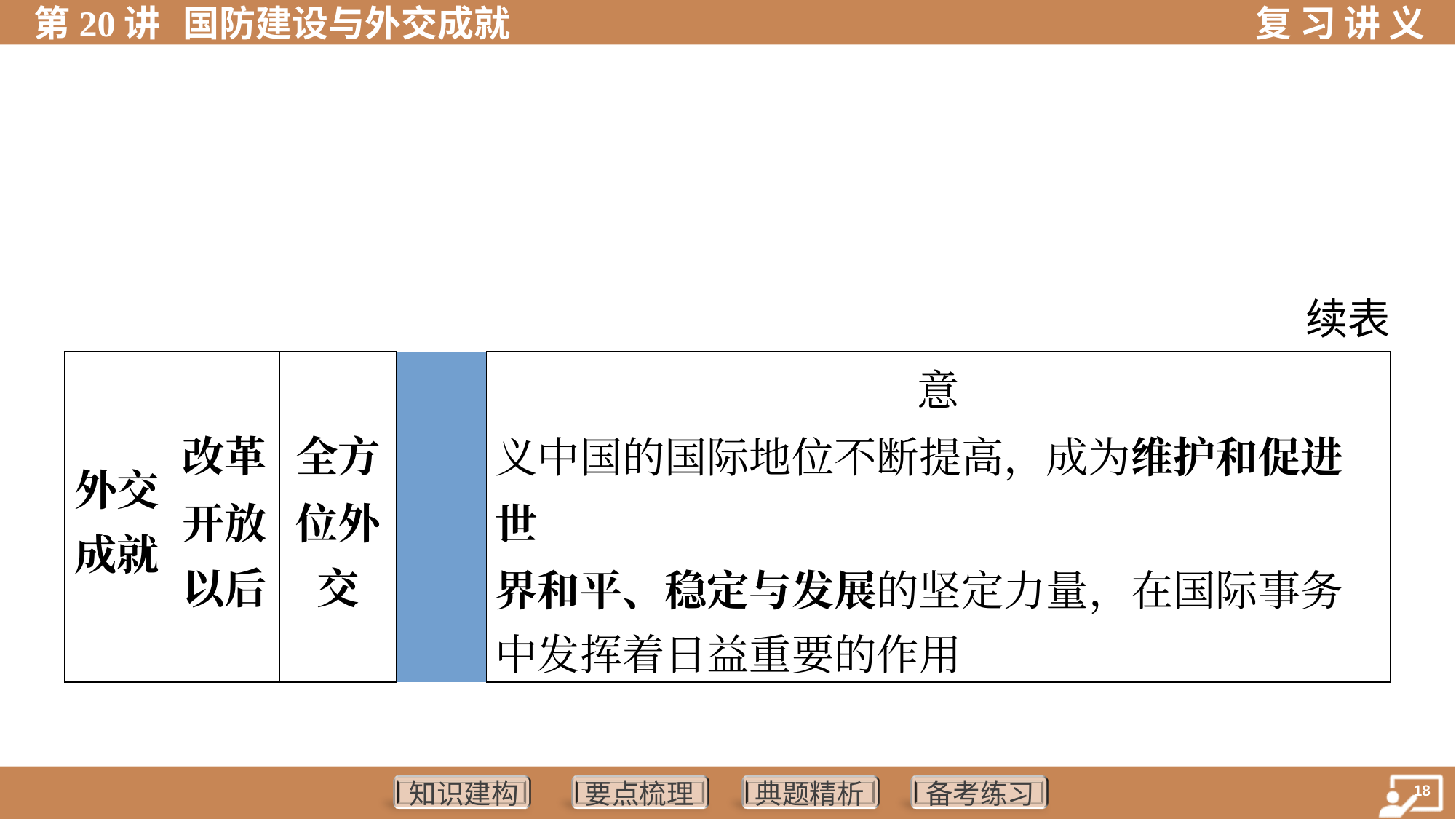

续表
| 外交 成就 | 改革 开放 以后 | 全方 位外 交 |  | 意 义 | 中国的国际地位不断提高，成为维护和促进世 界和平、稳定与发展的坚定力量，在国际事务 中发挥着日益重要的作用 |
| --- | --- | --- | --- | --- | --- |